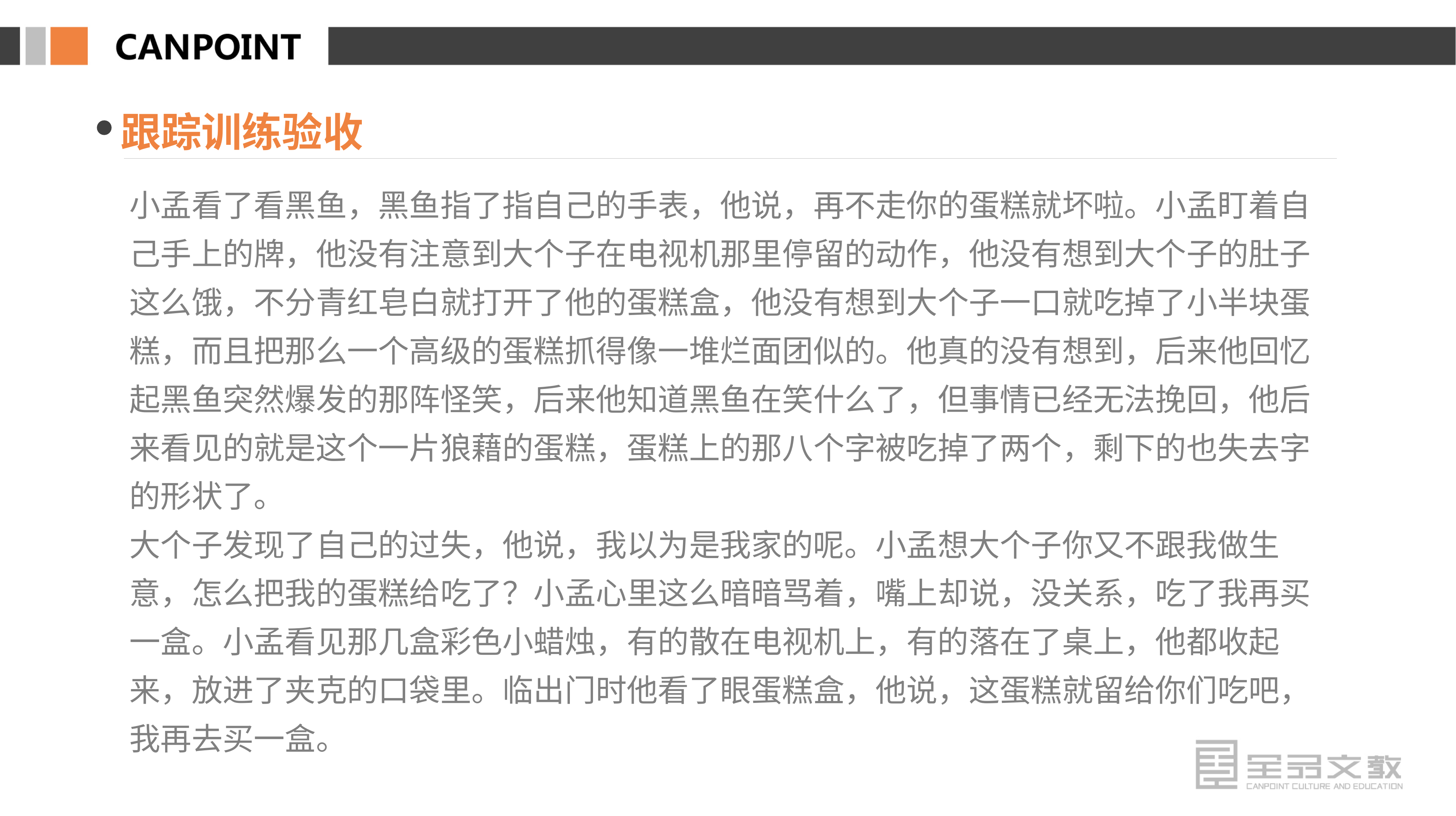

跟踪训练验收

小孟看了看黑鱼，黑鱼指了指自己的手表，他说，再不走你的蛋糕就坏啦。小孟盯着自己手上的牌，他没有注意到大个子在电视机那里停留的动作，他没有想到大个子的肚子这么饿，不分青红皂白就打开了他的蛋糕盒，他没有想到大个子一口就吃掉了小半块蛋糕，而且把那么一个高级的蛋糕抓得像一堆烂面团似的。他真的没有想到，后来他回忆起黑鱼突然爆发的那阵怪笑，后来他知道黑鱼在笑什么了，但事情已经无法挽回，他后来看见的就是这个一片狼藉的蛋糕，蛋糕上的那八个字被吃掉了两个，剩下的也失去字的形状了。
大个子发现了自己的过失，他说，我以为是我家的呢。小孟想大个子你又不跟我做生意，怎么把我的蛋糕给吃了？小孟心里这么暗暗骂着，嘴上却说，没关系，吃了我再买一盒。小孟看见那几盒彩色小蜡烛，有的散在电视机上，有的落在了桌上，他都收起来，放进了夹克的口袋里。临出门时他看了眼蛋糕盒，他说，这蛋糕就留给你们吃吧，我再去买一盒。